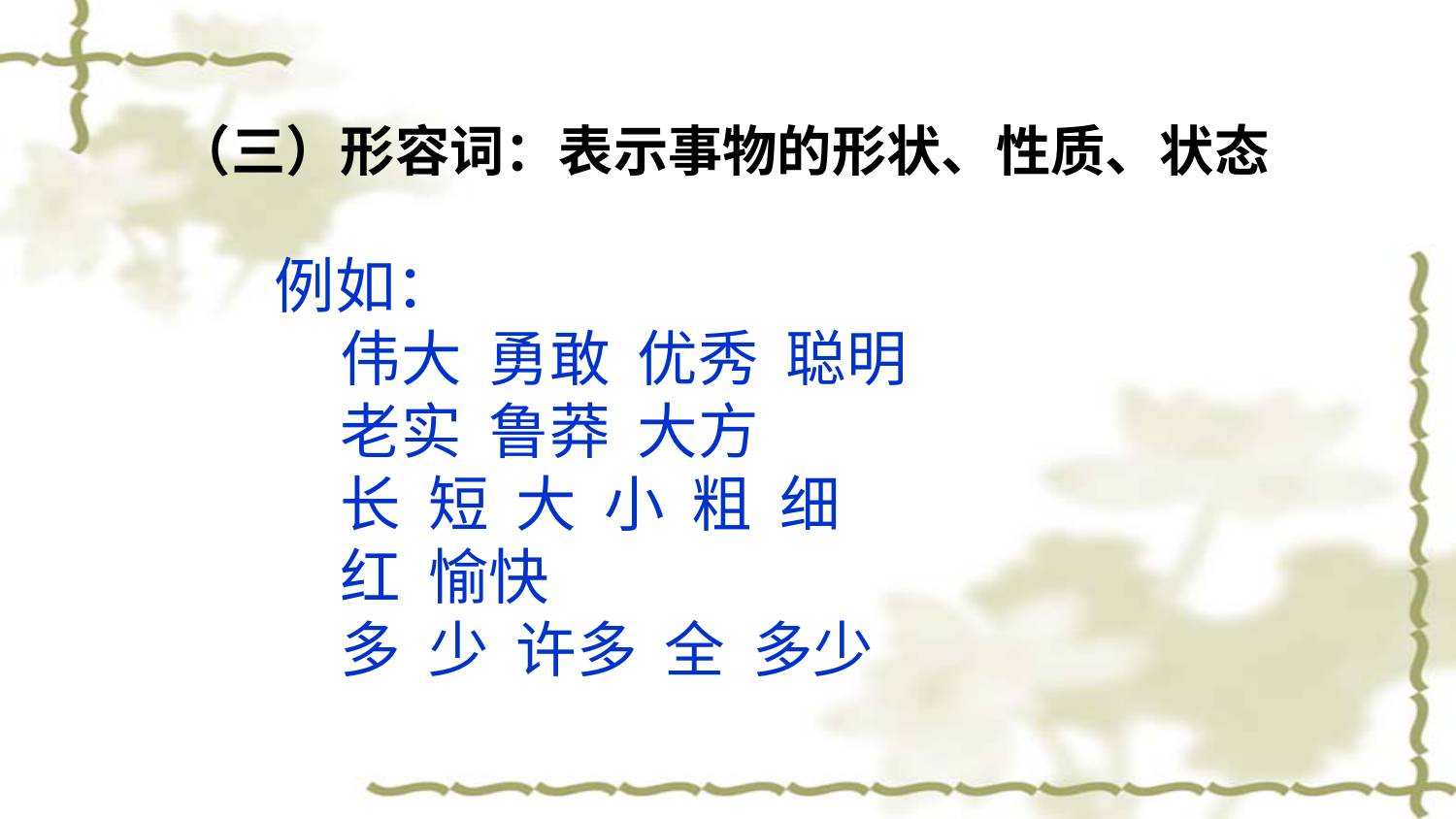

（三）形容词：表示事物的形状、性质、状态

       例如：
           伟大  勇敢  优秀  聪明
           老实  鲁莽  大方
           长  短  大  小  粗  细
           红  愉快
           多  少  许多  全  多少